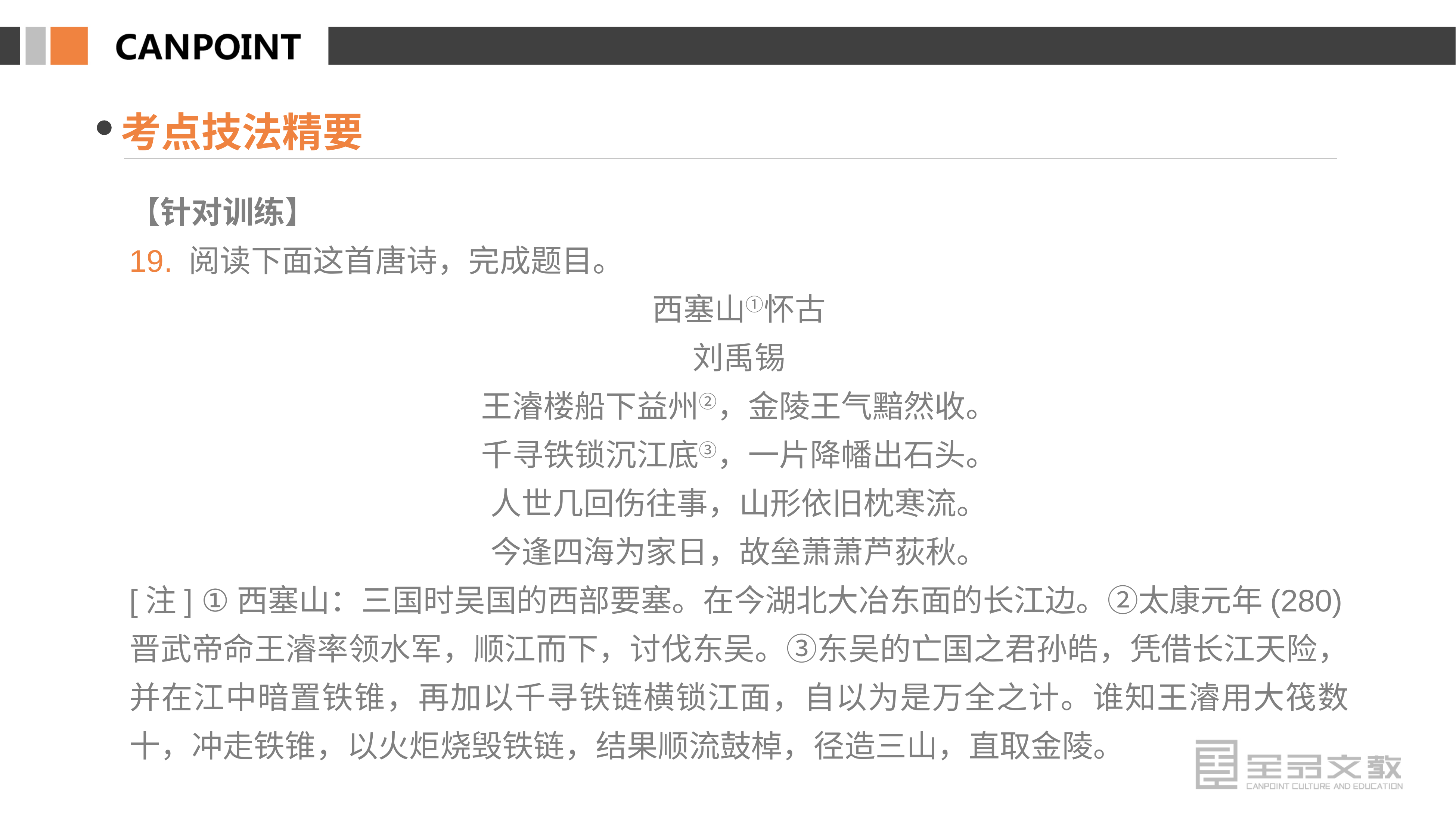

考点技法精要

【针对训练】
19. 阅读下面这首唐诗，完成题目。
西塞山①怀古
刘禹锡
王濬楼船下益州②，金陵王气黯然收。
千寻铁锁沉江底③，一片降幡出石头。
人世几回伤往事，山形依旧枕寒流。
今逢四海为家日，故垒萧萧芦荻秋。
[注] ①西塞山：三国时吴国的西部要塞。在今湖北大冶东面的长江边。②太康元年(280)晋武帝命王濬率领水军，顺江而下，讨伐东吴。③东吴的亡国之君孙皓，凭借长江天险，并在江中暗置铁锥，再加以千寻铁链横锁江面，自以为是万全之计。谁知王濬用大筏数十，冲走铁锥，以火炬烧毁铁链，结果顺流鼓棹，径造三山，直取金陵。